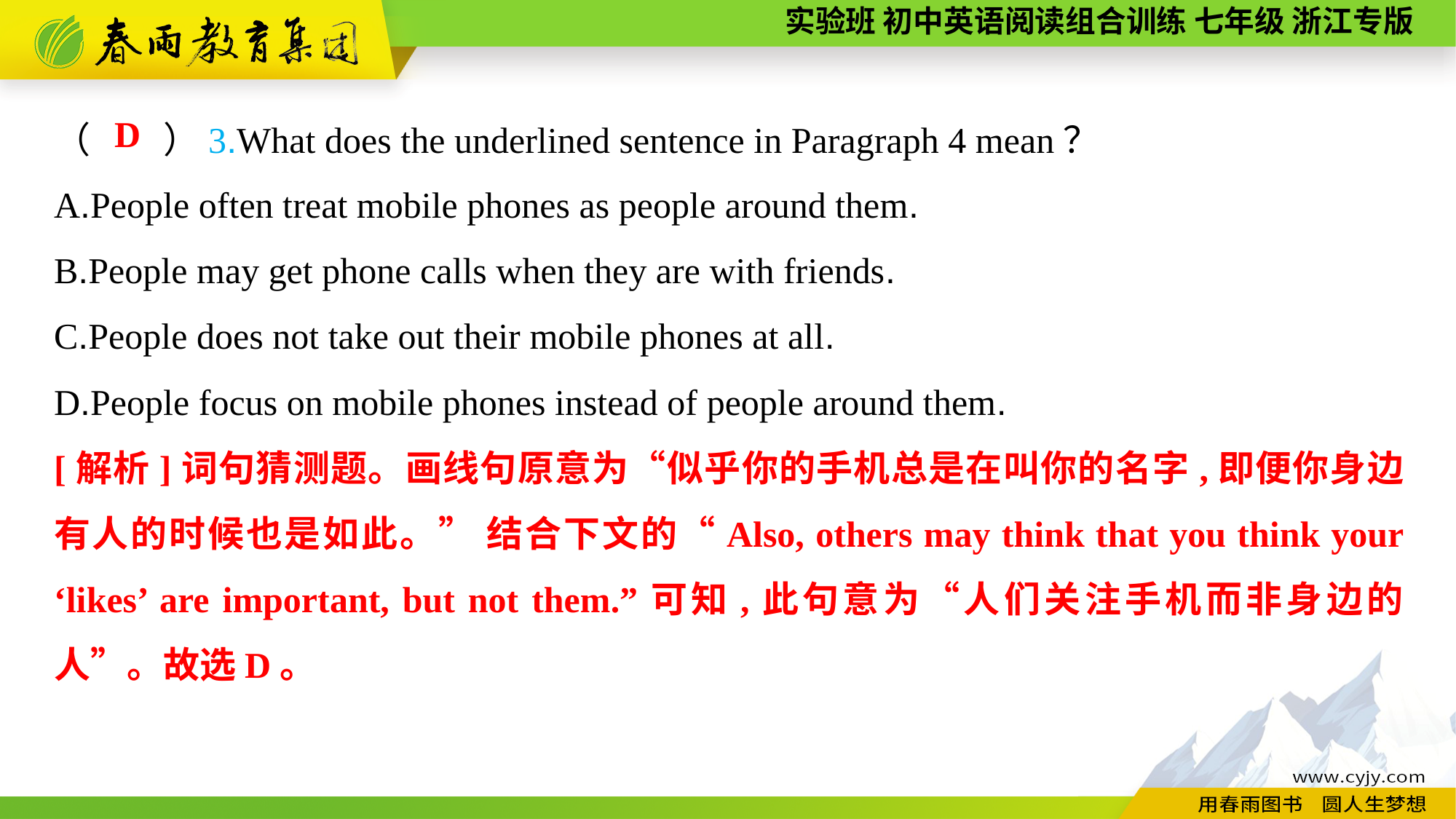

（　　）3.What does the underlined sentence in Paragraph 4 mean？
A.People often treat mobile phones as people around them.
B.People may get phone calls when they are with friends.
C.People does not take out their mobile phones at all.
D.People focus on mobile phones instead of people around them.
D
[解析]词句猜测题。画线句原意为“似乎你的手机总是在叫你的名字,即便你身边有人的时候也是如此。” 结合下文的“Also, others may think that you think your ‘likes’ are important, but not them.”可知,此句意为“人们关注手机而非身边的人”。故选D。